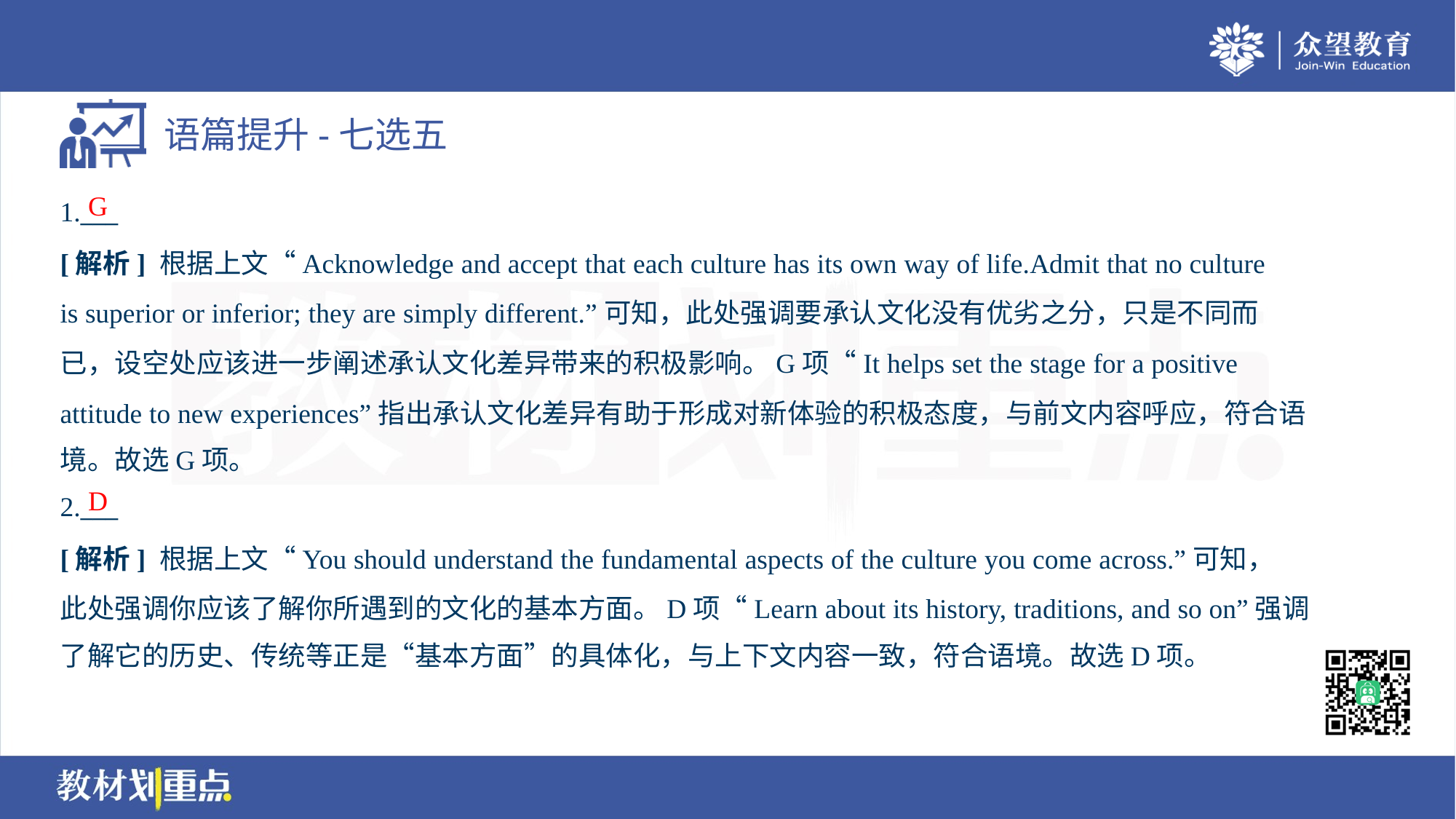

G
1.___
[解析] 根据上文“Acknowledge and accept that each culture has its own way of life.Admit that no culture
is superior or inferior; they are simply different.”可知，此处强调要承认文化没有优劣之分，只是不同而
已，设空处应该进一步阐述承认文化差异带来的积极影响。G项“It helps set the stage for a positive
attitude to new experiences”指出承认文化差异有助于形成对新体验的积极态度，与前文内容呼应，符合语
境。故选G项。
D
2.___
[解析] 根据上文“You should understand the fundamental aspects of the culture you come across.”可知，
此处强调你应该了解你所遇到的文化的基本方面。D项“Learn about its history, traditions, and so on”强调
了解它的历史、传统等正是“基本方面”的具体化，与上下文内容一致，符合语境。故选D项。